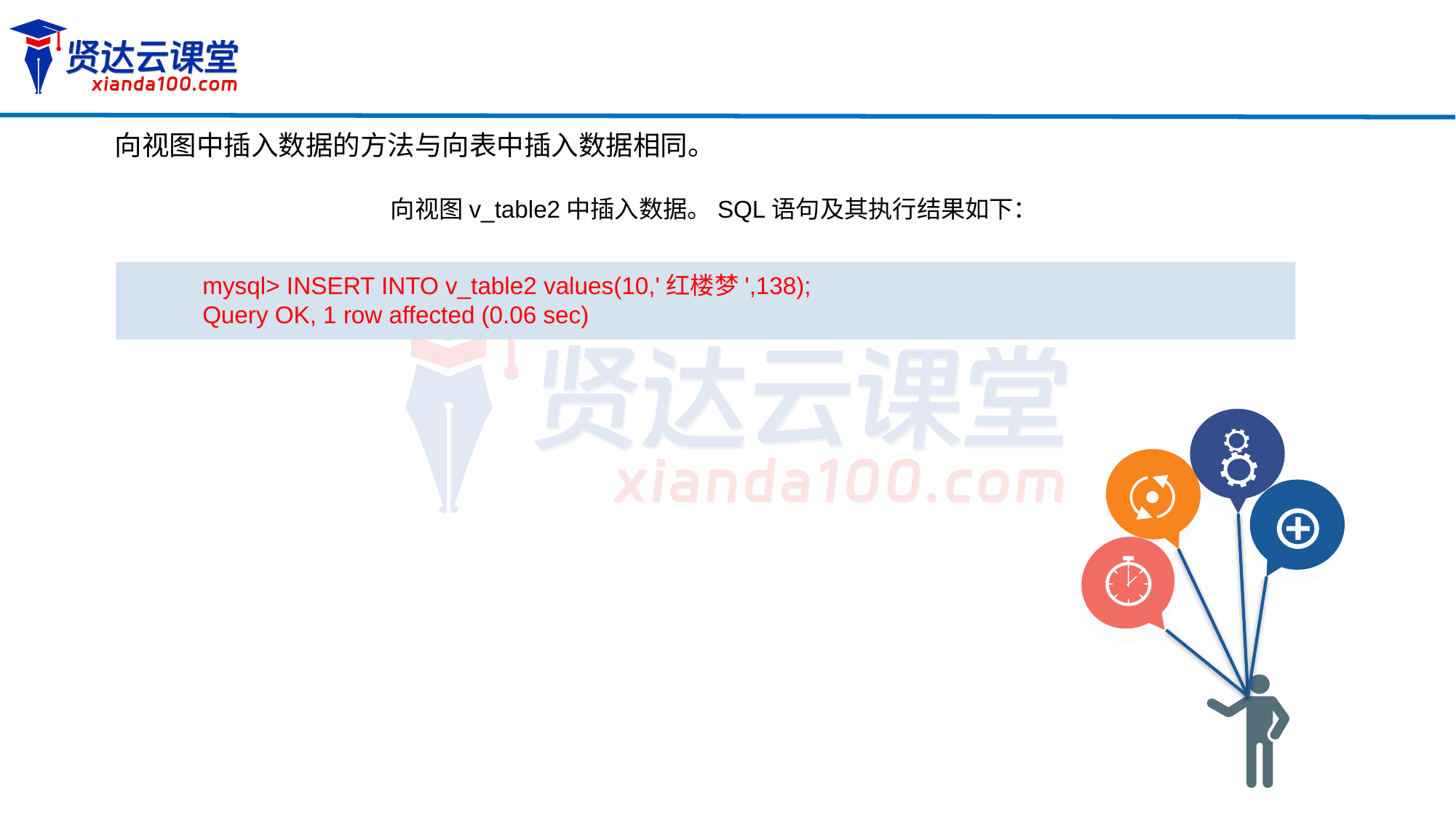

向视图中插入数据的方法与向表中插入数据相同。
向视图v_table2中插入数据。SQL语句及其执行结果如下：

mysql> INSERT INTO v_table2 values(10,'红楼梦',138);
Query OK, 1 row affected (0.06 sec)